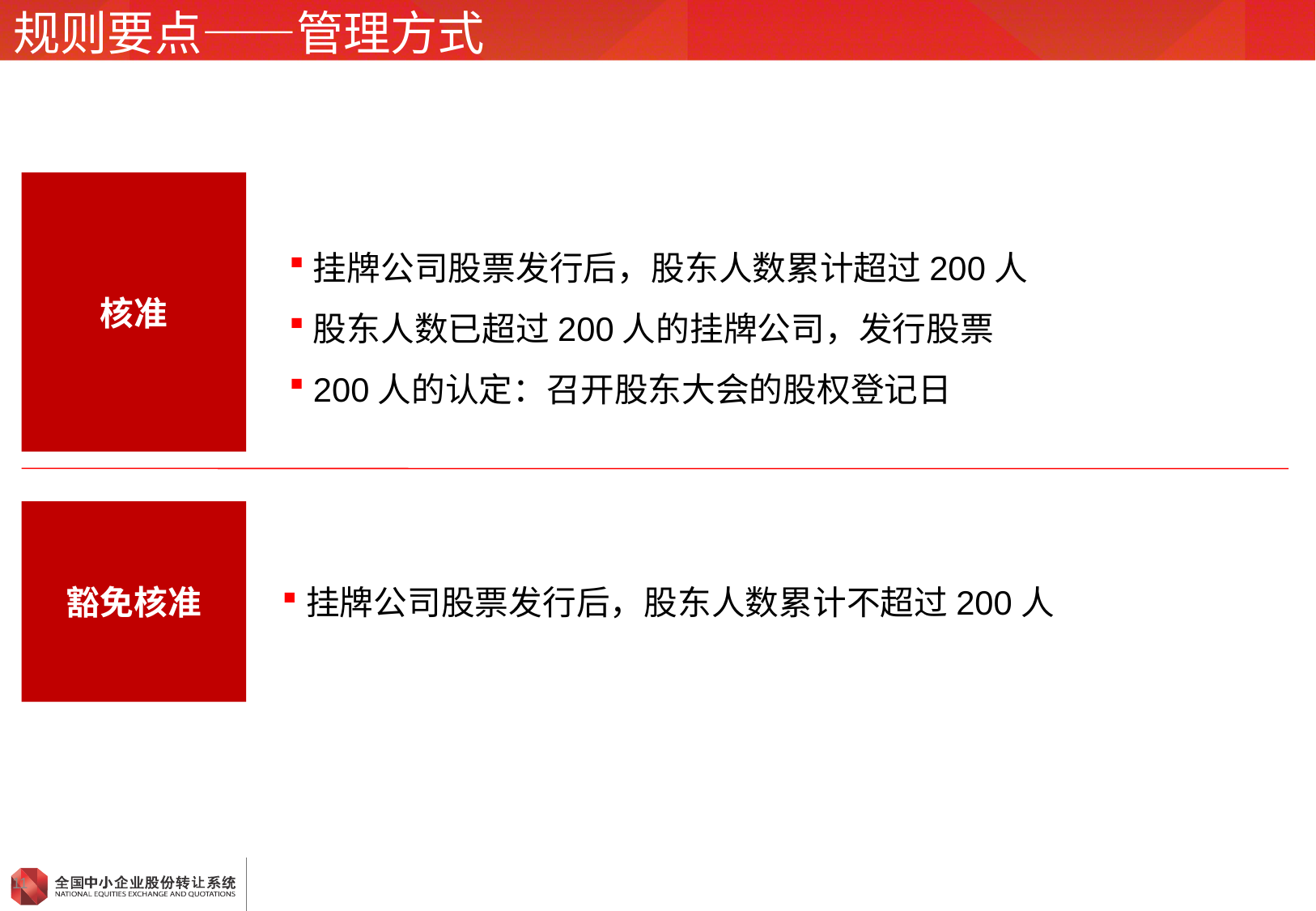

# 规则要点——管理方式
核准
挂牌公司股票发行后，股东人数累计超过200人
股东人数已超过200人的挂牌公司，发行股票
200人的认定：召开股东大会的股权登记日

豁免核准
挂牌公司股票发行后，股东人数累计不超过200人
11